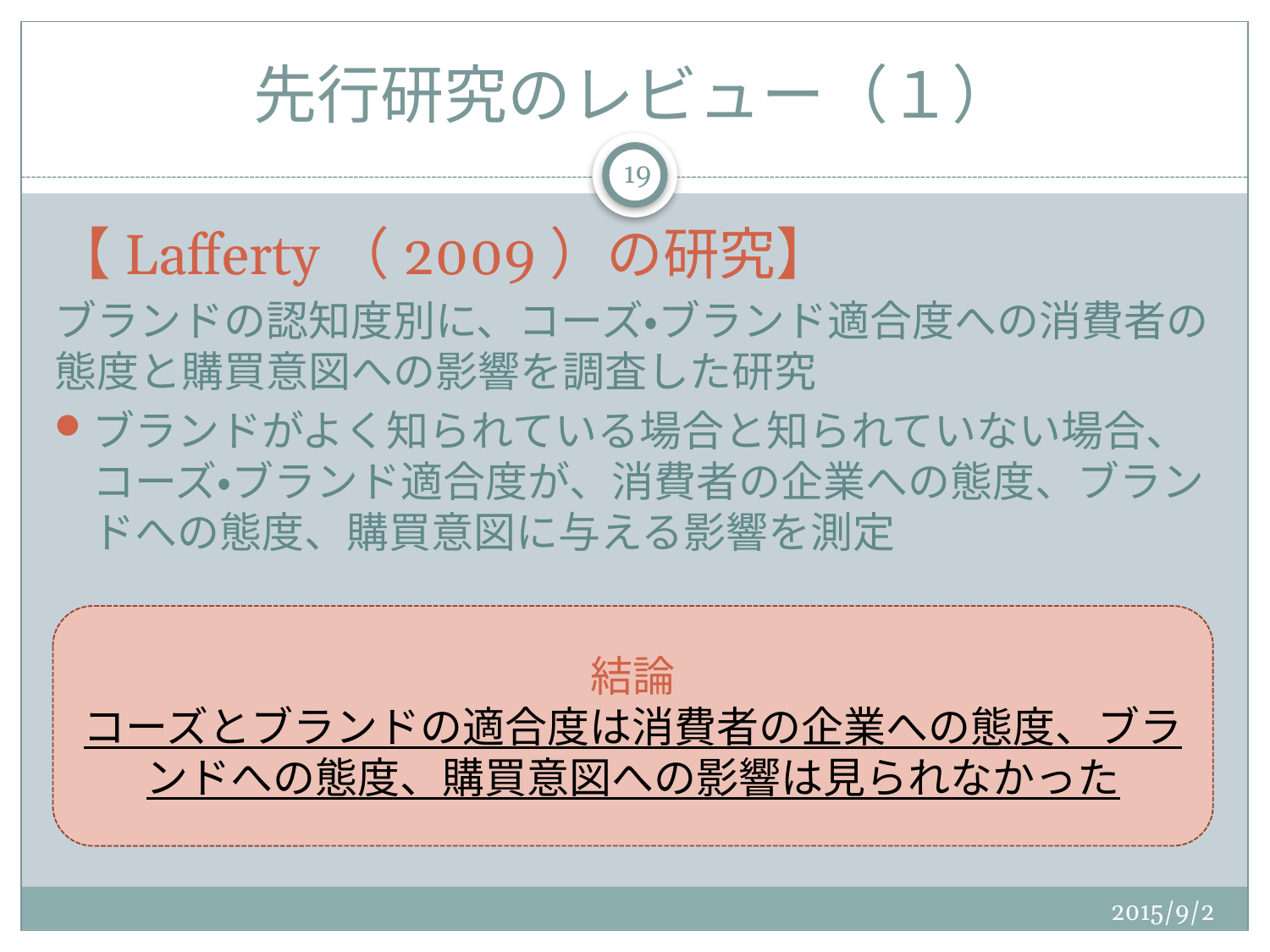

# 先行研究のレビュー（１）
19
【Lafferty（2009）の研究】
ブランドの認知度別に、コーズ・ブランド適合度への消費者の態度と購買意図への影響を調査した研究
ブランドがよく知られている場合と知られていない場合、コーズ・ブランド適合度が、消費者の企業への態度、ブランドへの態度、購買意図に与える影響を測定

結論
コーズとブランドの適合度は消費者の企業への態度、ブランドへの態度、購買意図への影響は見られなかった
2015/9/2